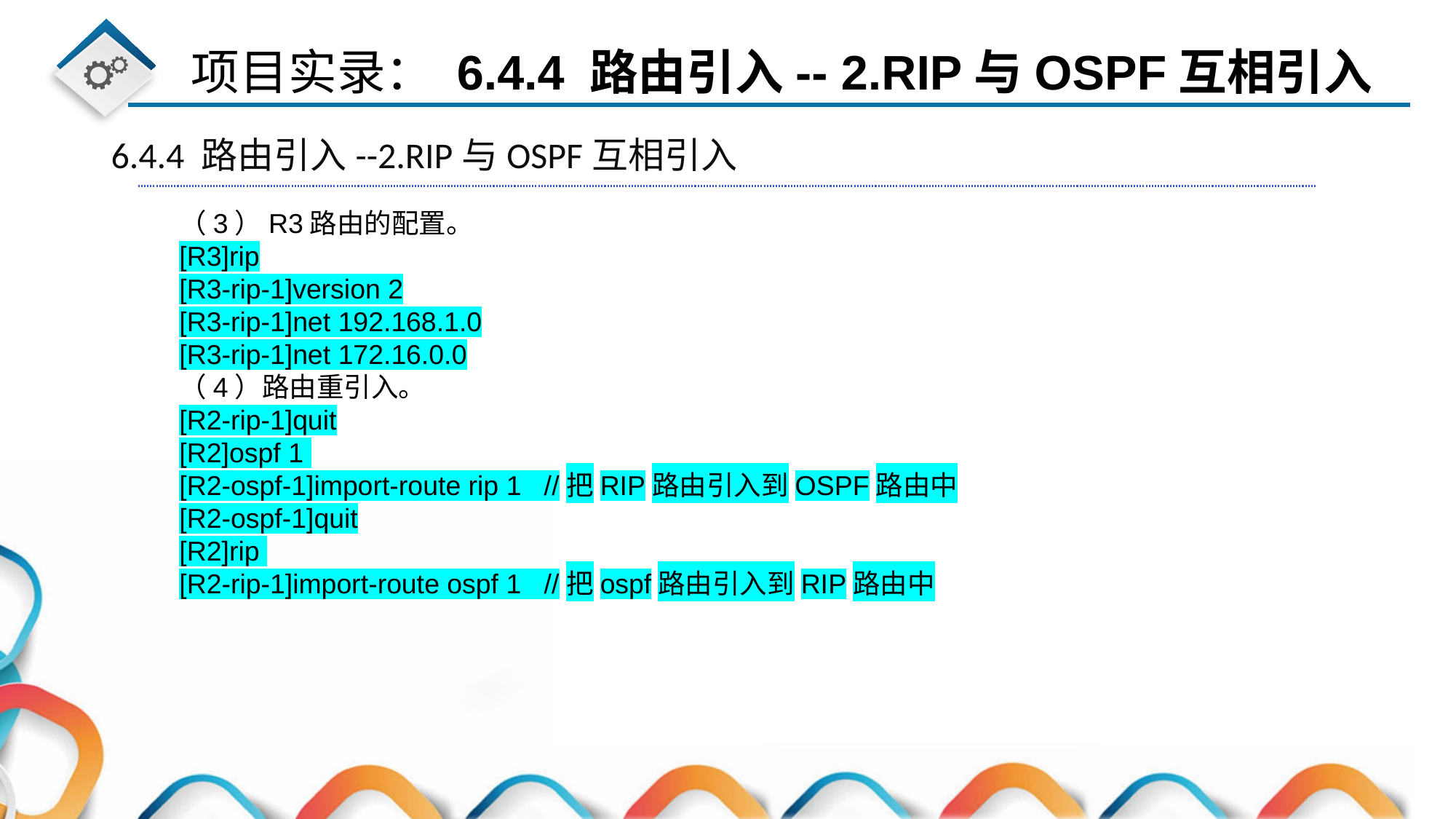

6.4.4 路由引入--2.RIP与OSPF互相引入

（3）R3路由的配置。
[R3]rip
[R3-rip-1]version 2
[R3-rip-1]net 192.168.1.0
[R3-rip-1]net 172.16.0.0
（4）路由重引入。
[R2-rip-1]quit
[R2]ospf 1
[R2-ospf-1]import-route rip 1   //把RIP路由引入到OSPF路由中
[R2-ospf-1]quit
[R2]rip
[R2-rip-1]import-route ospf 1   //把ospf路由引入到RIP路由中